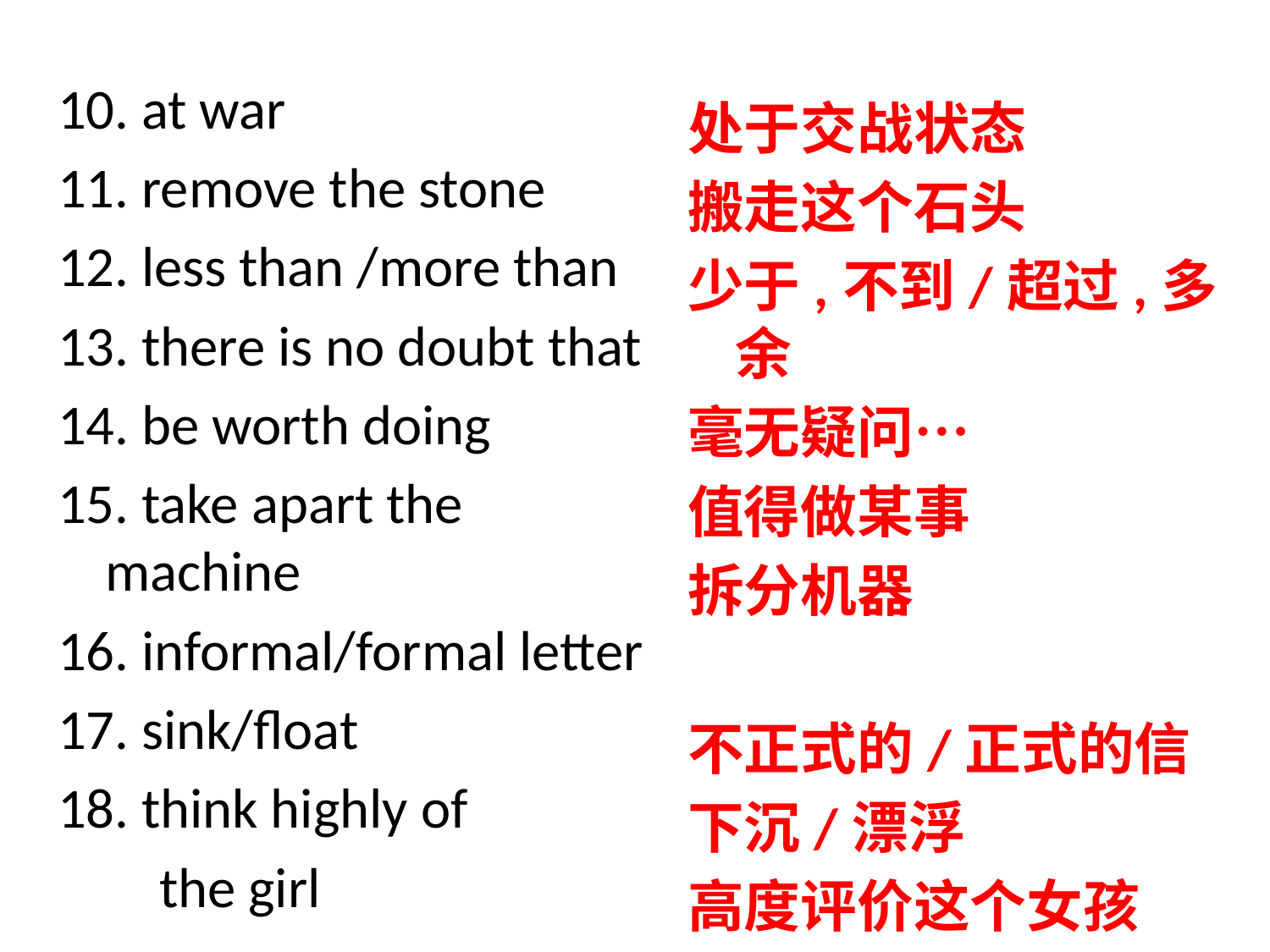

#
10. at war
11. remove the stone
12. less than /more than
13. there is no doubt that
14. be worth doing
15. take apart the machine
16. informal/formal letter
17. sink/float
18. think highly of
        the girl

处于交战状态
搬走这个石头
少于,不到/超过,多余
毫无疑问…
值得做某事
拆分机器

不正式的/正式的信
下沉/漂浮
高度评价这个女孩